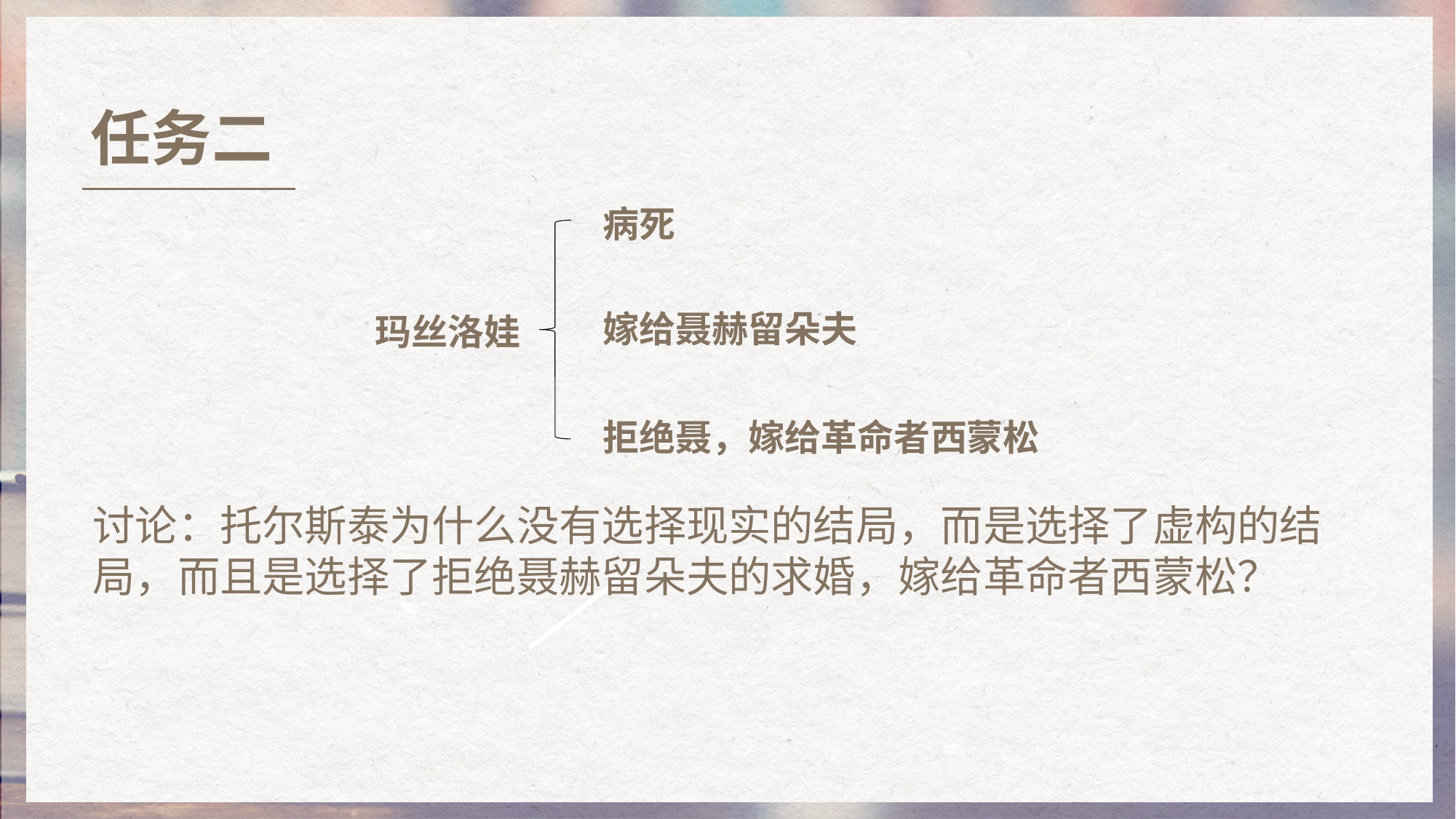

任务二
病死

玛丝洛娃
嫁给聂赫留朵夫
拒绝聂，嫁给革命者西蒙松
讨论：托尔斯泰为什么没有选择现实的结局，而是选择了虚构的结局，而且是选择了拒绝聂赫留朵夫的求婚，嫁给革命者西蒙松？